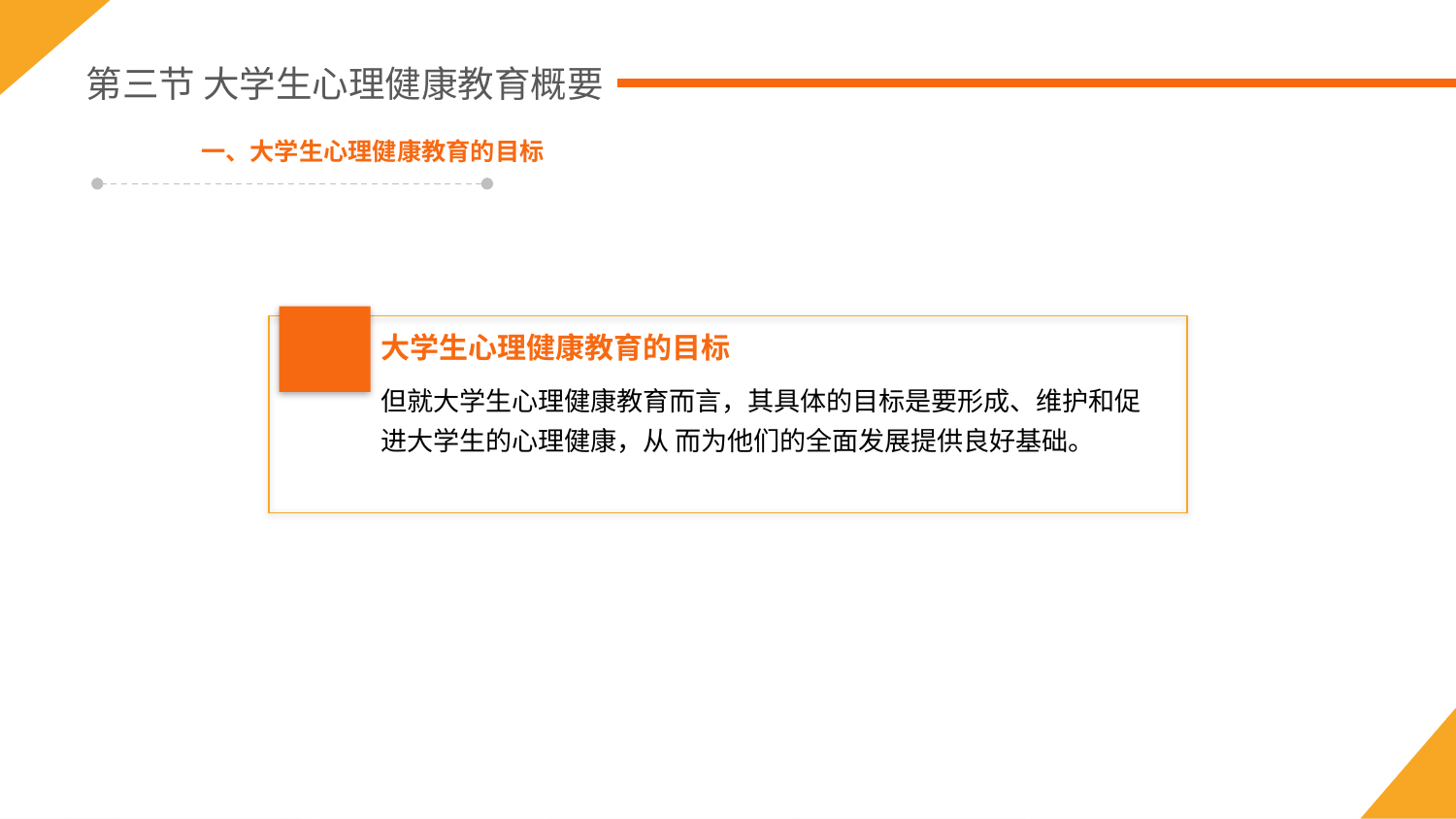

第三节 大学生心理健康教育概要
一、大学生心理健康教育的目标

大学生心理健康教育的目标
但就大学生心理健康教育而言，其具体的目标是要形成、维护和促进大学生的心理健康，从 而为他们的全面发展提供良好基础。